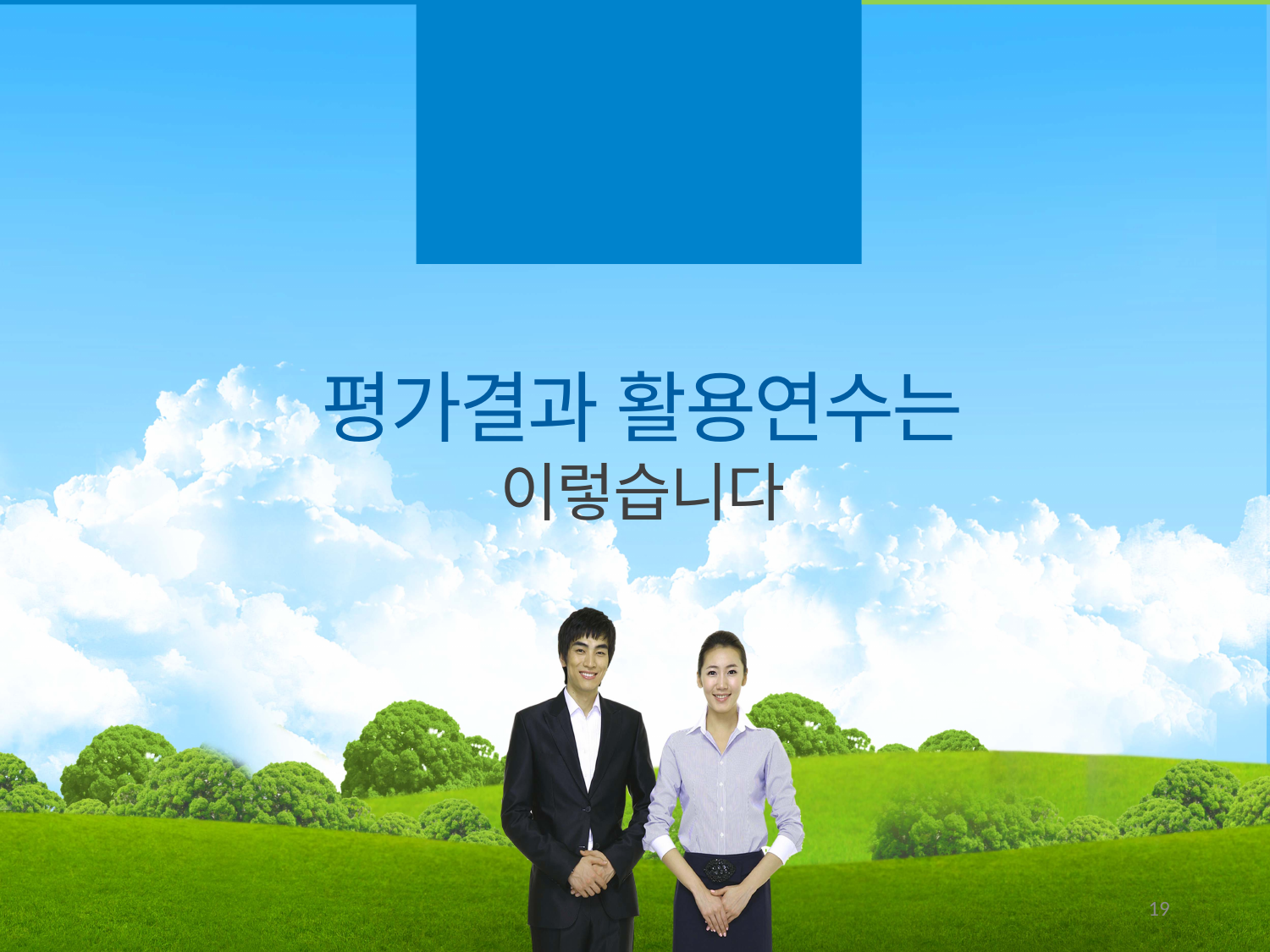

3
맞춤형 연수과정 소개
평가결과 활용연수는
이렇습니다
19